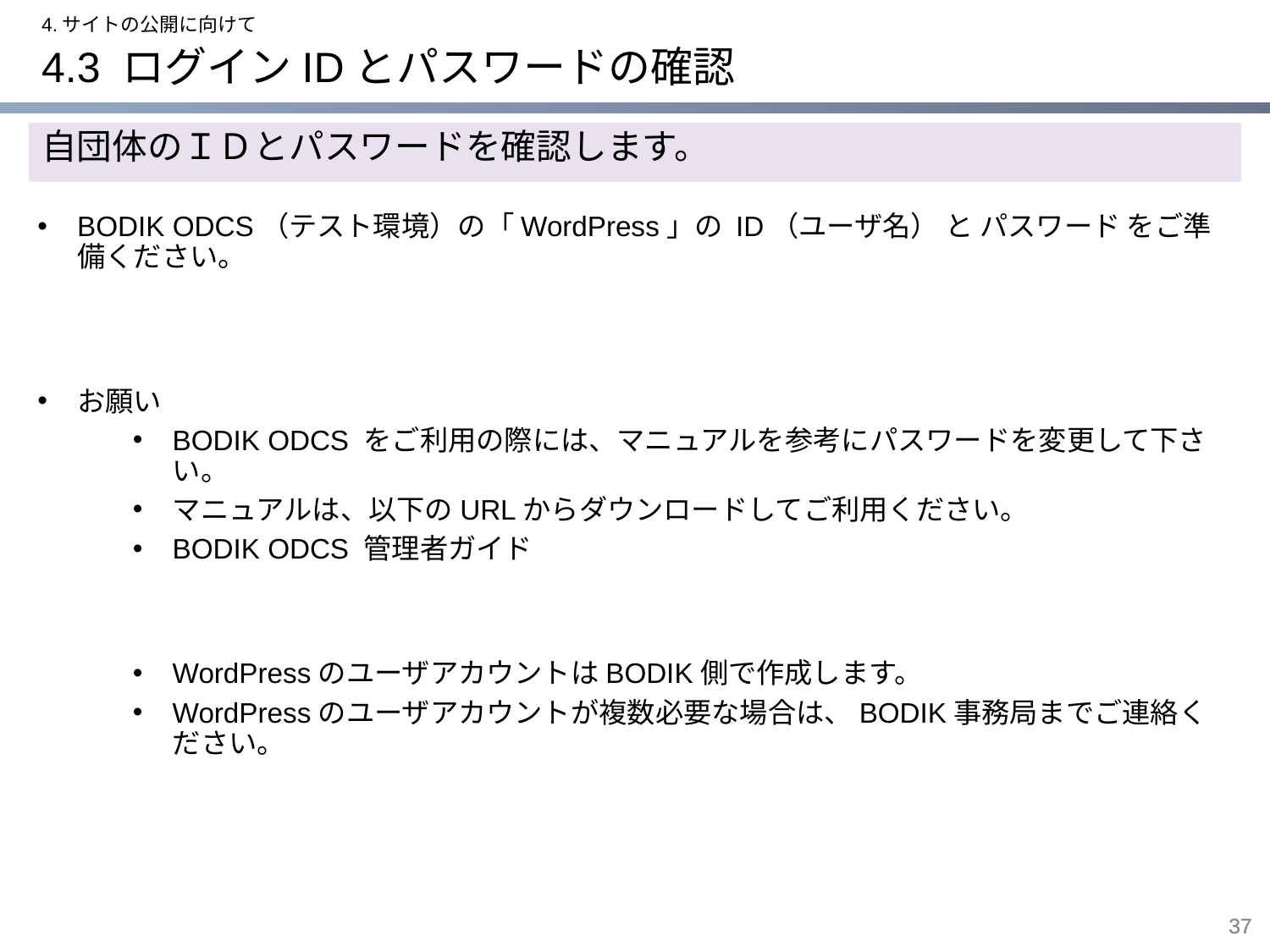

4.サイトの公開に向けて
# 4.3 ログインIDとパスワードの確認
自団体のＩＤとパスワードを確認します。
BODIK ODCS（テスト環境）の「WordPress」の ID（ユーザ名） と パスワード をご準備ください。

お願い
BODIK ODCS をご利用の際には、マニュアルを参考にパスワードを変更して下さい。
マニュアルは、以下のURLからダウンロードしてご利用ください。
BODIK ODCS 管理者ガイド

WordPressのユーザアカウントはBODIK側で作成します。
WordPressのユーザアカウントが複数必要な場合は、BODIK事務局までご連絡ください。

37